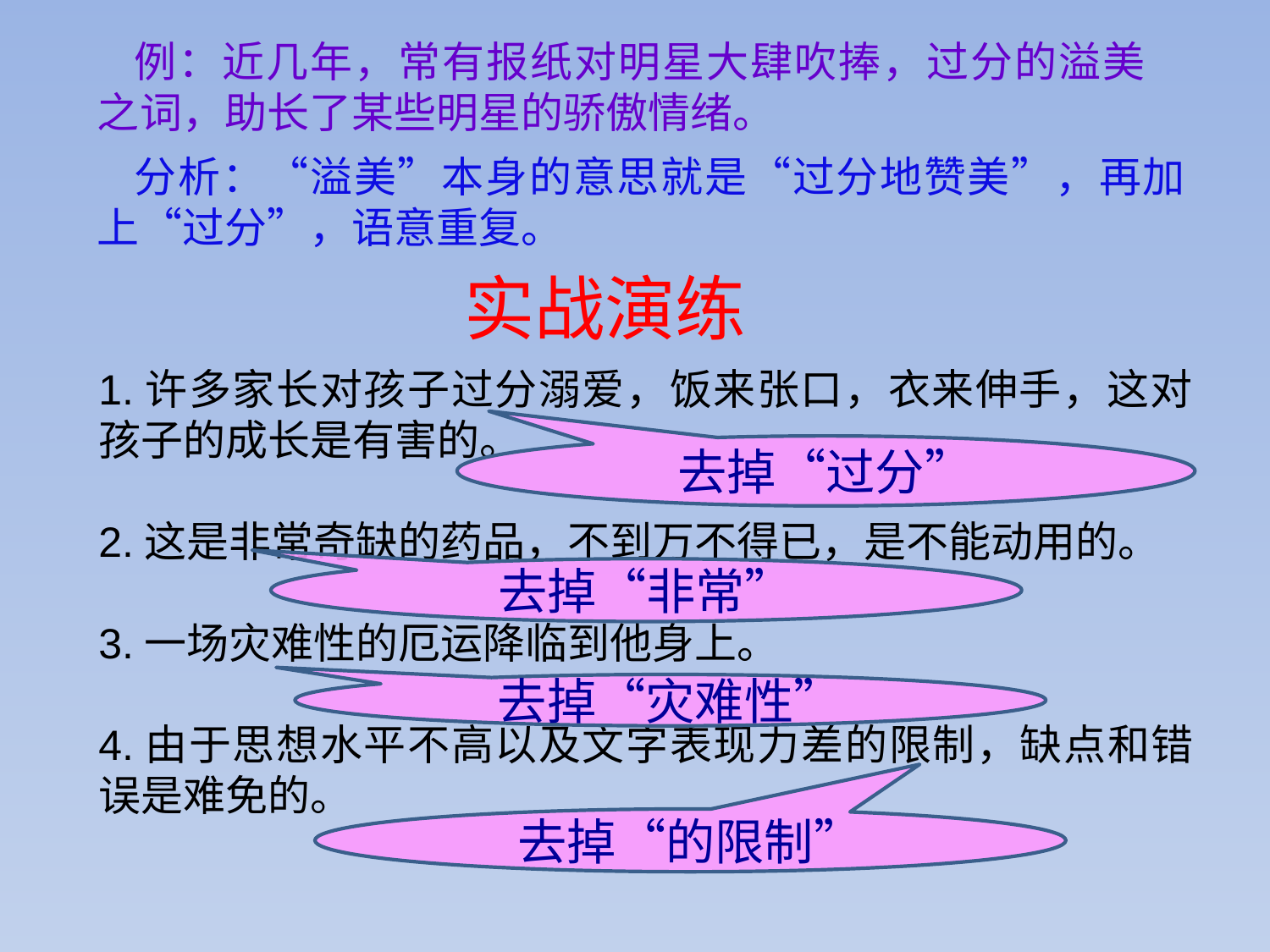

例：近几年，常有报纸对明星大肆吹捧，过分的溢美之词，助长了某些明星的骄傲情绪。
分析：“溢美”本身的意思就是“过分地赞美”，再加上“过分”，语意重复。
实战演练
1.许多家长对孩子过分溺爱，饭来张口，衣来伸手，这对孩子的成长是有害的。

2.这是非常奇缺的药品，不到万不得已，是不能动用的。

3.一场灾难性的厄运降临到他身上。

4.由于思想水平不高以及文字表现力差的限制，缺点和错误是难免的。

去掉“过分”
去掉“非常”
去掉“灾难性”
去掉“的限制”